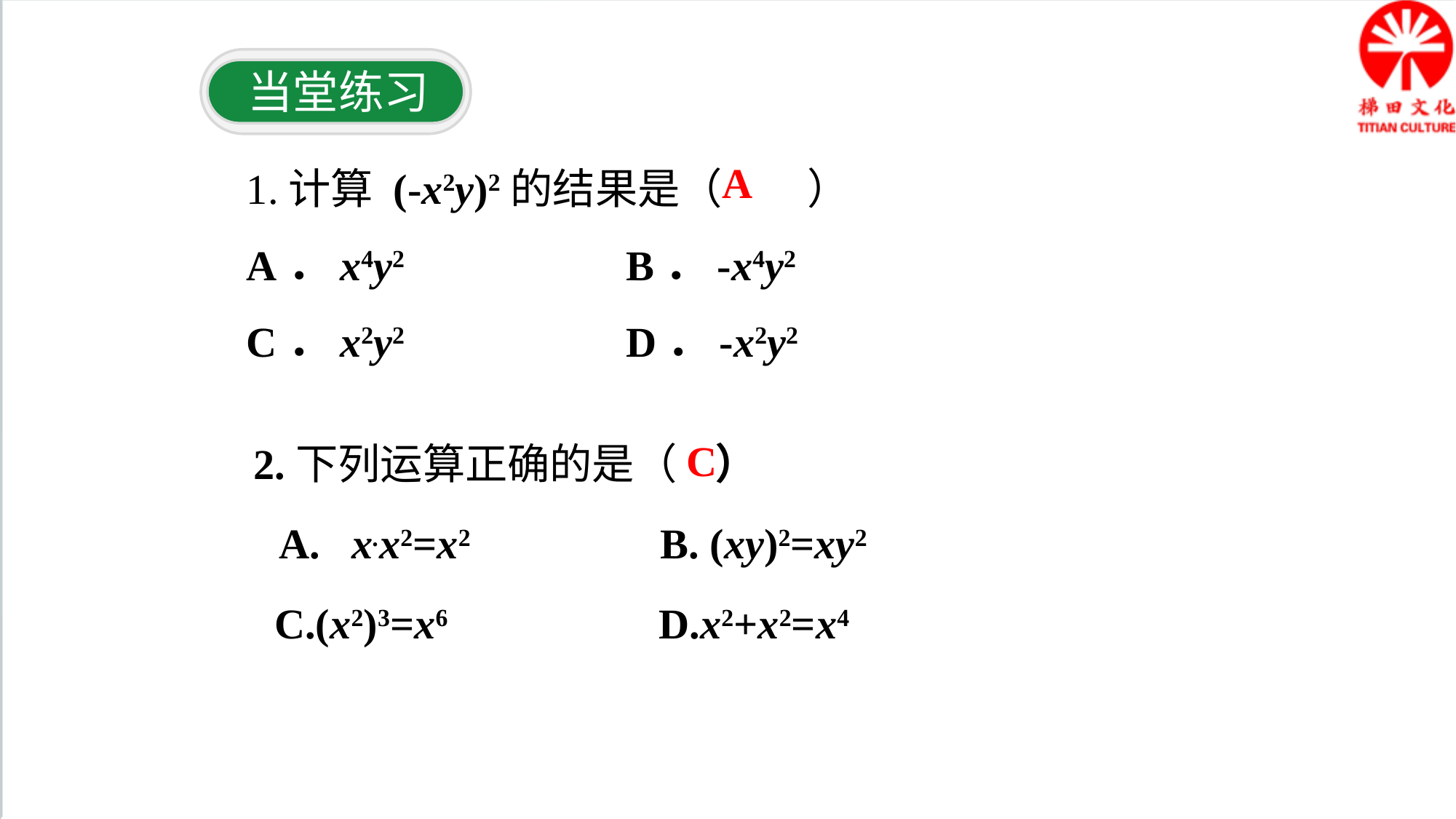

当堂练习
1.计算 (-x2y)2的结果是（　　）
A．x4y2                     B．-x4y2
C．x2y2                     D．-x2y2
A
2.下列运算正确的是（    ）
 A.   x.x2=x2                  B. (xy)2=xy2
  C.(x2)3=x6                    D.x2+x2=x4
C